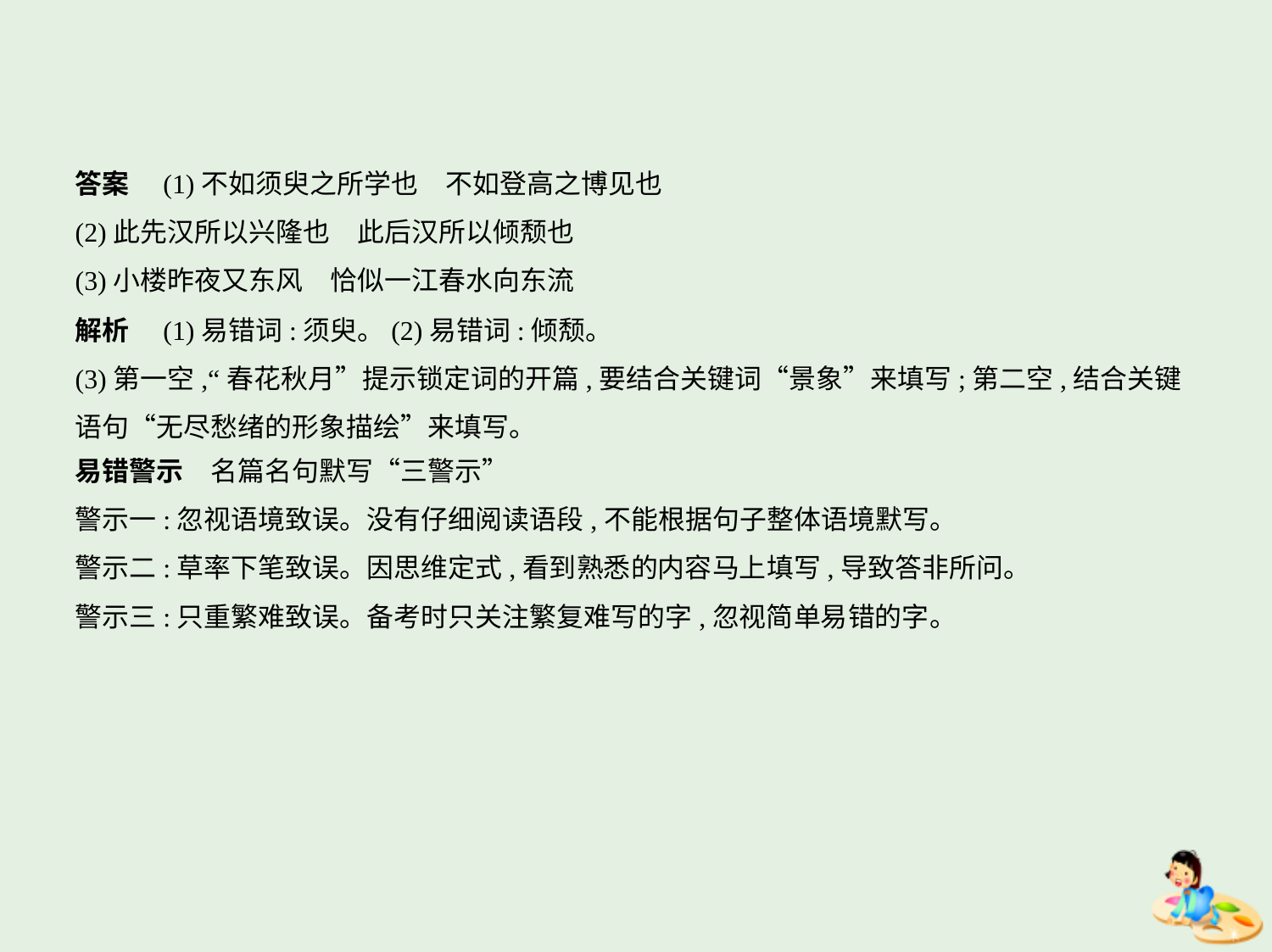

答案　(1)不如须臾之所学也　不如登高之博见也
(2)此先汉所以兴隆也　此后汉所以倾颓也
(3)小楼昨夜又东风　恰似一江春水向东流
解析　(1)易错词:须臾。(2)易错词:倾颓。
(3)第一空,“春花秋月”提示锁定词的开篇,要结合关键词“景象”来填写;第二空,结合关键
语句“无尽愁绪的形象描绘”来填写。
易错警示　名篇名句默写“三警示”
警示一:忽视语境致误。没有仔细阅读语段,不能根据句子整体语境默写。
警示二:草率下笔致误。因思维定式,看到熟悉的内容马上填写,导致答非所问。
警示三:只重繁难致误。备考时只关注繁复难写的字,忽视简单易错的字。